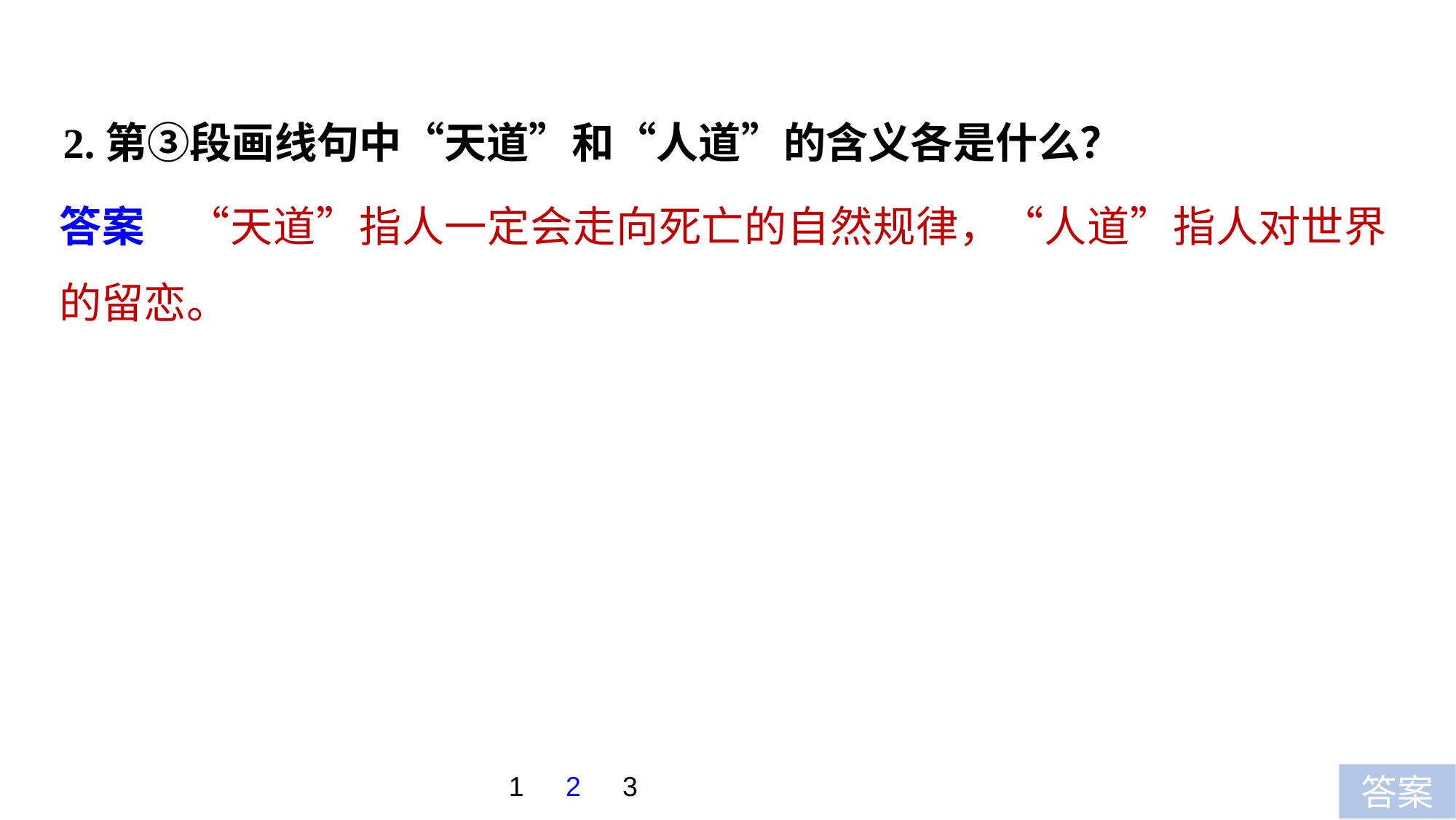

2.第③段画线句中“天道”和“人道”的含义各是什么？
答案　“天道”指人一定会走向死亡的自然规律，“人道”指人对世界的留恋。
1
2
3
答案